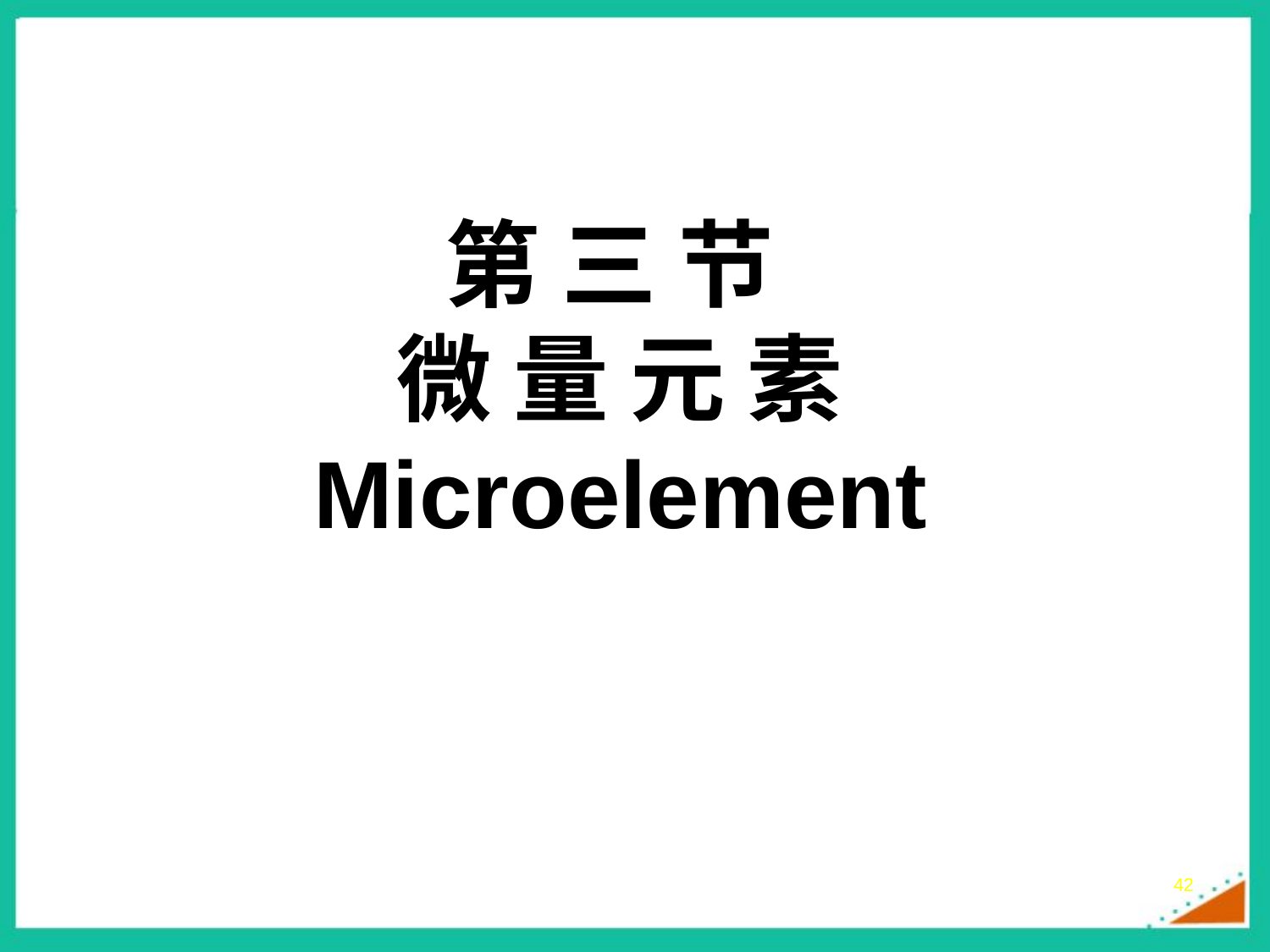

第 三 节
 微 量 元 素Microelement
42